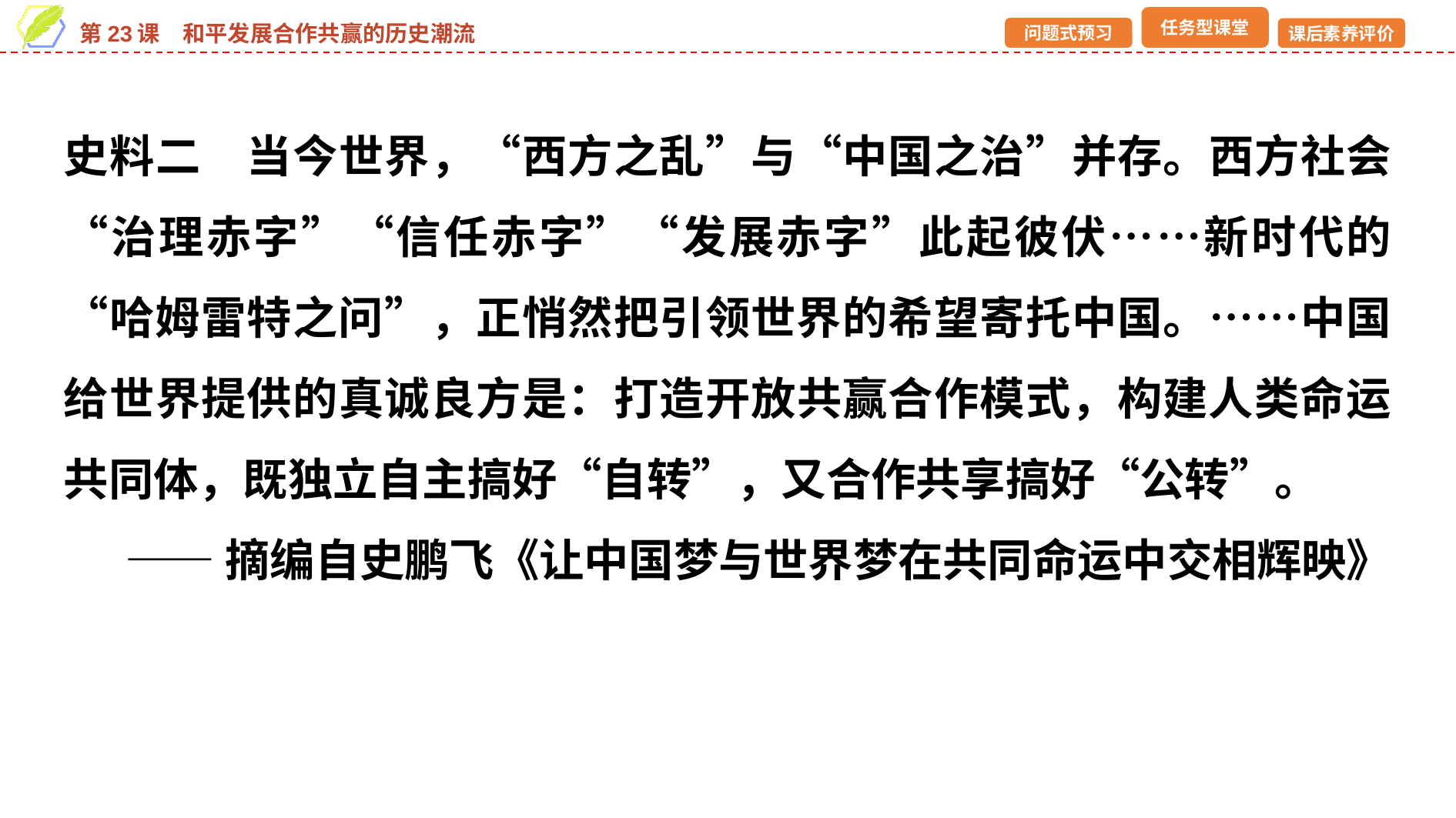

史料二　当今世界，“西方之乱”与“中国之治”并存。西方社会“治理赤字”“信任赤字”“发展赤字”此起彼伏……新时代的“哈姆雷特之问”，正悄然把引领世界的希望寄托中国。……中国给世界提供的真诚良方是：打造开放共赢合作模式，构建人类命运共同体，既独立自主搞好“自转”，又合作共享搞好“公转”。
——摘编自史鹏飞《让中国梦与世界梦在共同命运中交相辉映》